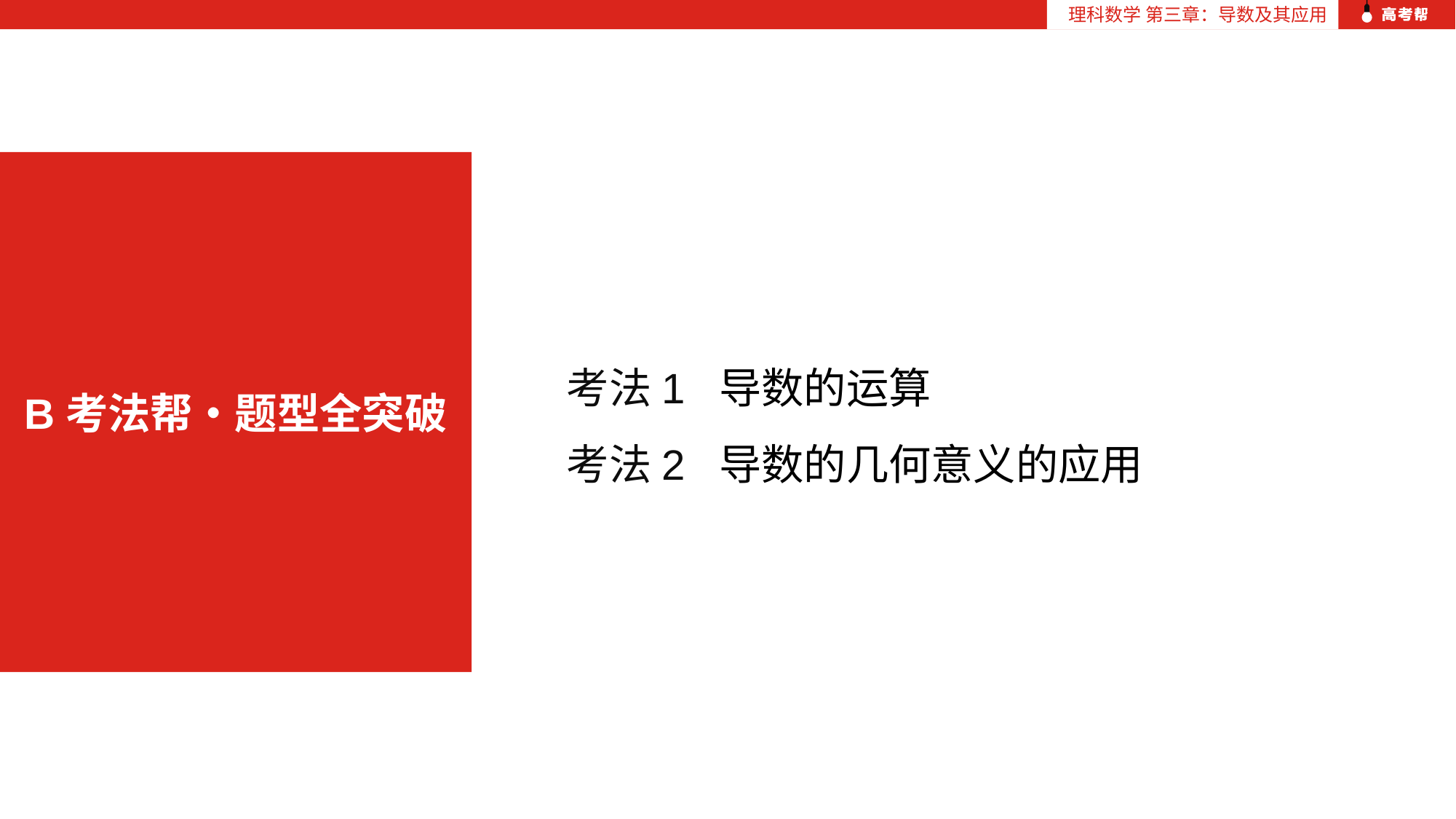

理科数学 第三章：导数及其应用
考法1  导数的运算
考法2  导数的几何意义的应用
B考法帮•题型全突破